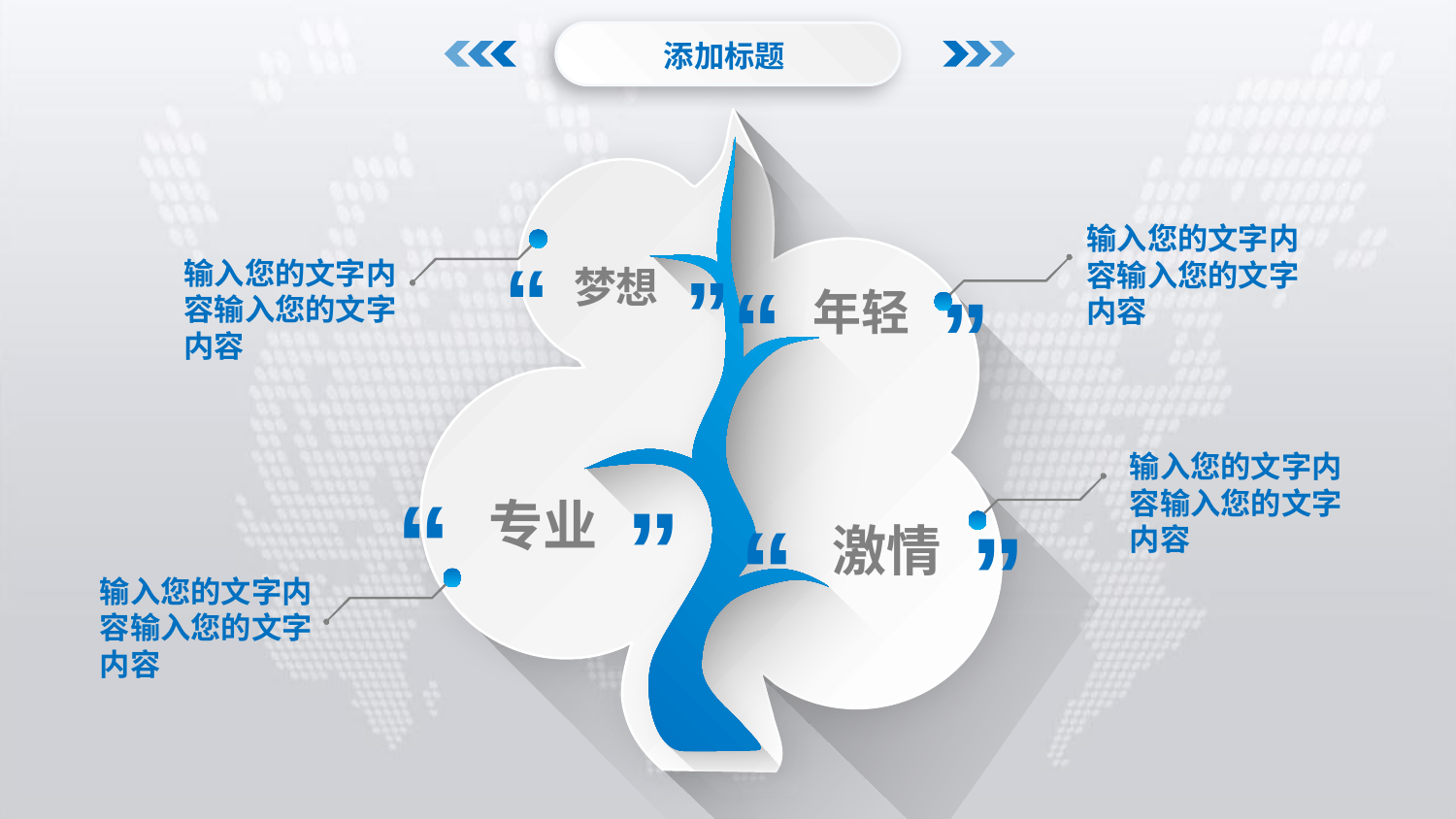

添加标题

输入您的文字内容输入您的文字内容
“
“
梦想

“
“
年轻
输入您的文字内容输入您的文字内容

“
“
专业
输入您的文字内容输入您的文字内容
“
“
激情

输入您的文字内容输入您的文字内容